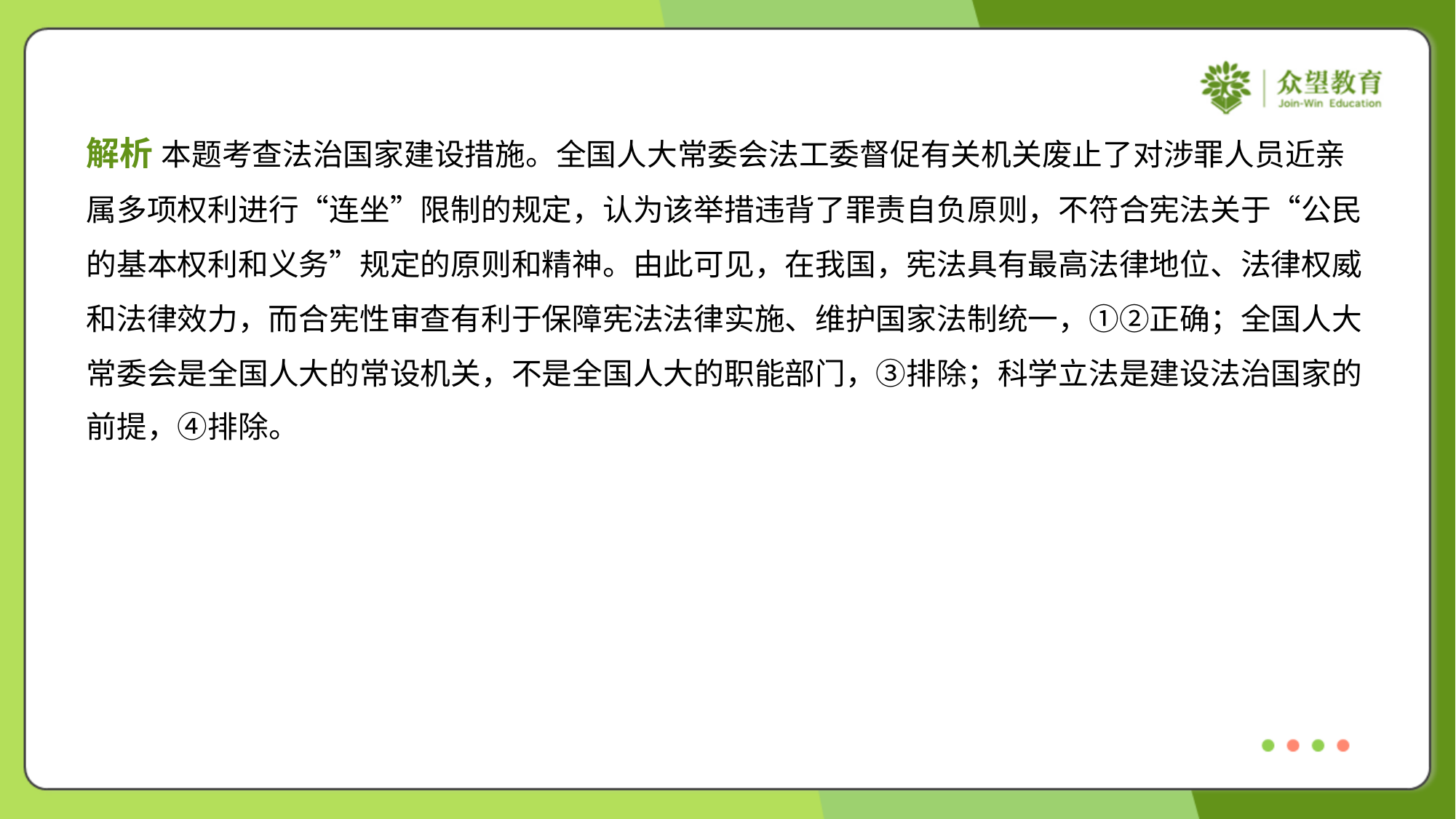

解析 本题考查法治国家建设措施。全国人大常委会法工委督促有关机关废止了对涉罪人员近亲
属多项权利进行“连坐”限制的规定，认为该举措违背了罪责自负原则，不符合宪法关于“公民
的基本权利和义务”规定的原则和精神。由此可见，在我国，宪法具有最高法律地位、法律权威
和法律效力，而合宪性审查有利于保障宪法法律实施、维护国家法制统一，①②正确；全国人大
常委会是全国人大的常设机关，不是全国人大的职能部门，③排除；科学立法是建设法治国家的
前提，④排除。